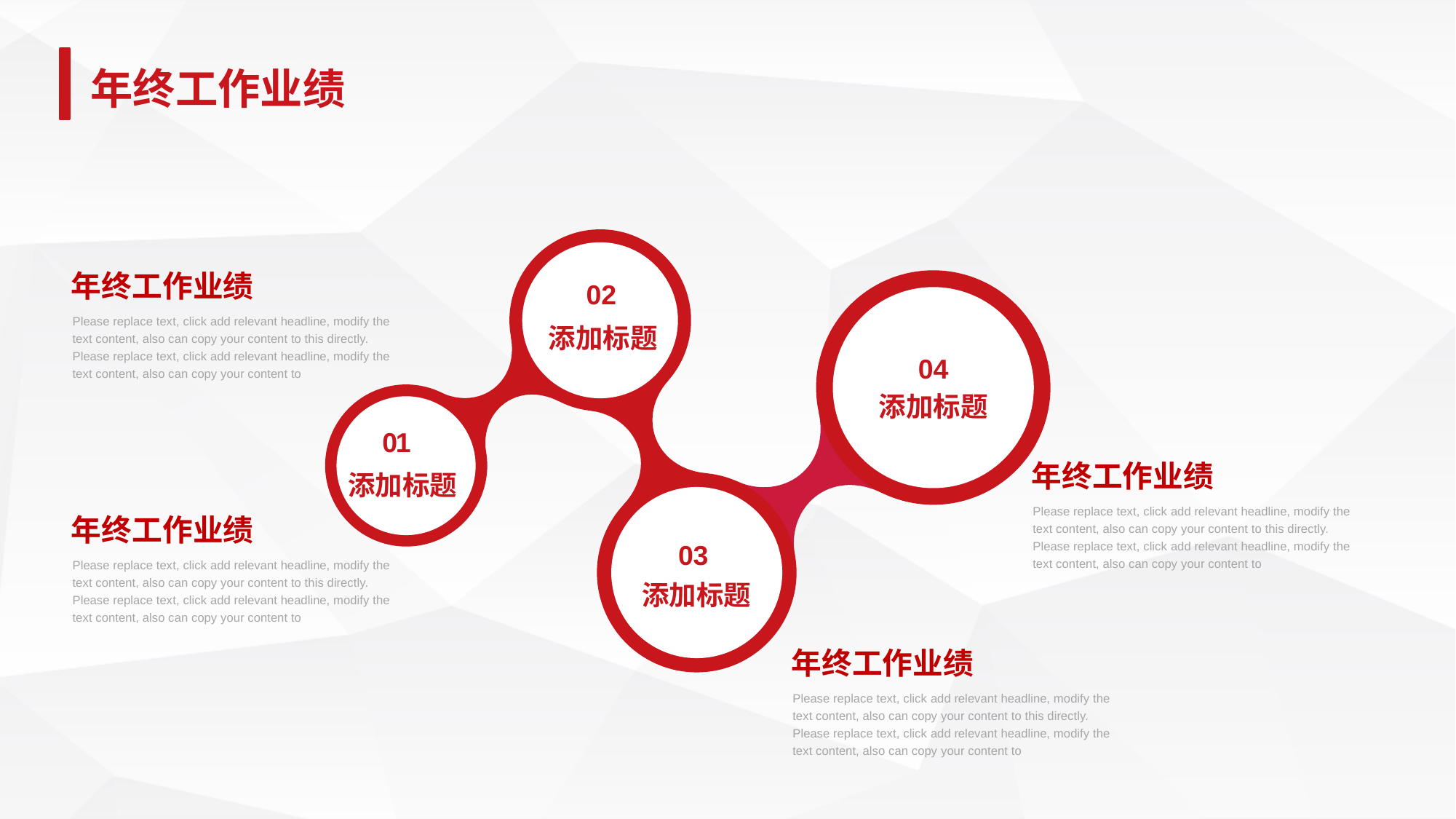

年终工作业绩

02

添加标题

04

添加标题

01
添加标题

03
添加标题
年终工作业绩
Please replace text, click add relevant headline, modify the text content, also can copy your content to this directly. Please replace text, click add relevant headline, modify the text content, also can copy your content to
年终工作业绩
Please replace text, click add relevant headline, modify the text content, also can copy your content to this directly. Please replace text, click add relevant headline, modify the text content, also can copy your content to
年终工作业绩
Please replace text, click add relevant headline, modify the text content, also can copy your content to this directly. Please replace text, click add relevant headline, modify the text content, also can copy your content to
年终工作业绩
Please replace text, click add relevant headline, modify the text content, also can copy your content to this directly. Please replace text, click add relevant headline, modify the text content, also can copy your content to